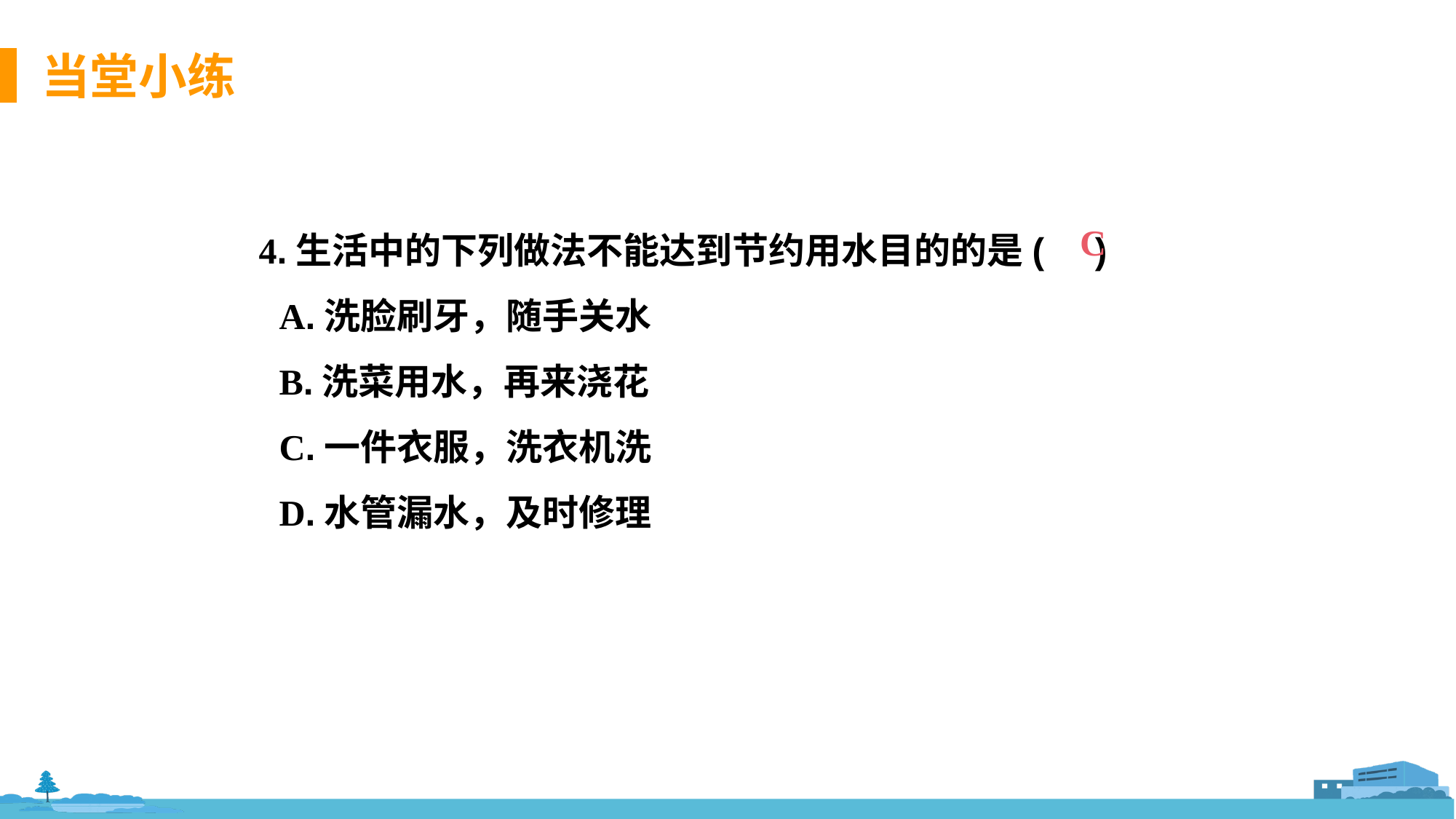

4.生活中的下列做法不能达到节约用水目的的是(     )
  A.洗脸刷牙，随手关水
  B.洗菜用水，再来浇花
  C.一件衣服，洗衣机洗
  D.水管漏水，及时修理
C